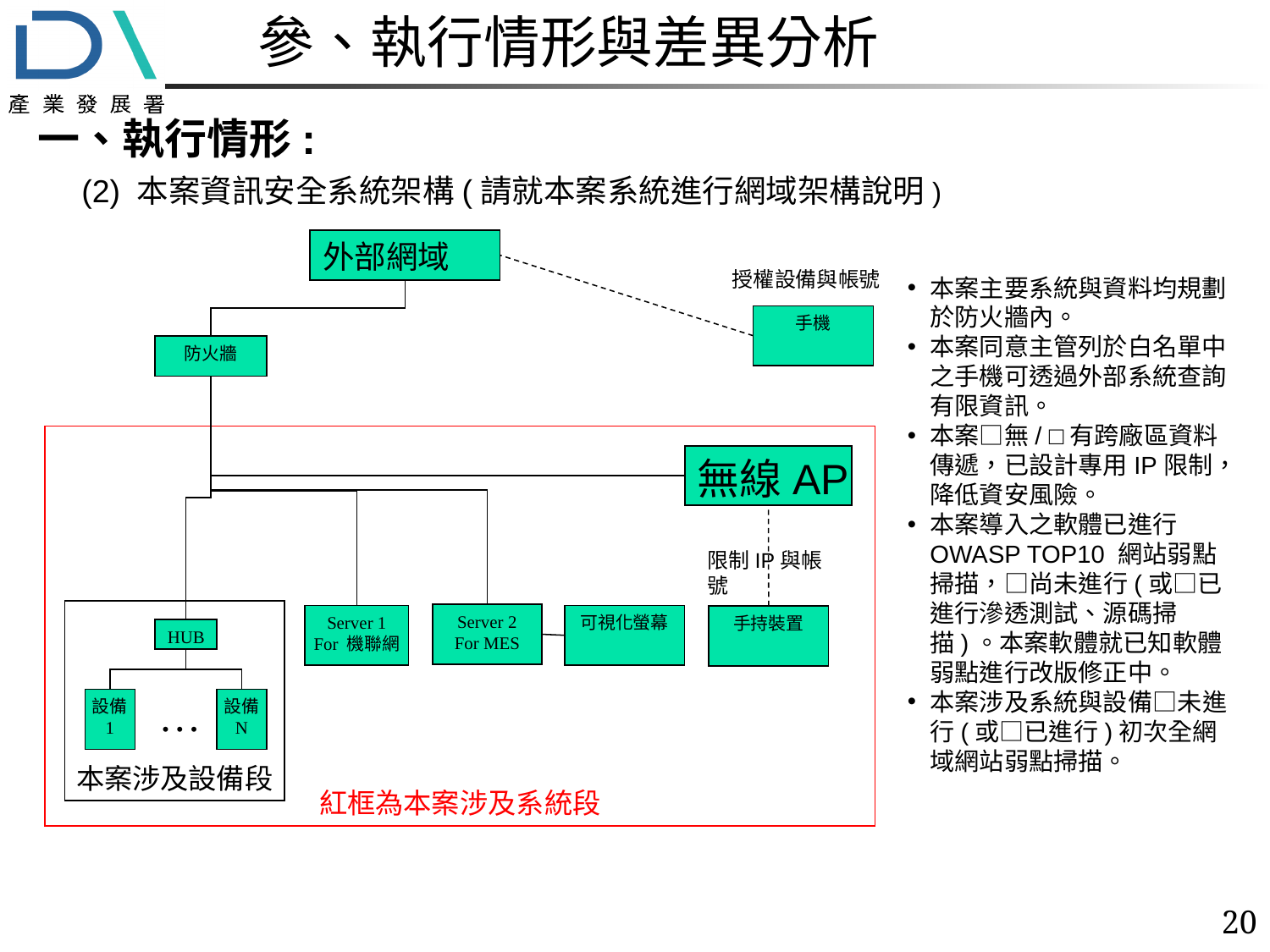

# 參、執行情形與差異分析
一、執行情形:
(2) 本案資訊安全系統架構(請就本案系統進行網域架構說明)
外部網域
授權設備與帳號
本案主要系統與資料均規劃於防火牆內。
本案同意主管列於白名單中之手機可透過外部系統查詢有限資訊。
本案□無/ □有跨廠區資料傳遞，已設計專用IP限制，降低資安風險。
本案導入之軟體已進行OWASP TOP10 網站弱點掃描，□尚未進行(或□已進行滲透測試、源碼掃描)。本案軟體就已知軟體弱點進行改版修正中。
本案涉及系統與設備□未進行(或□已進行)初次全網域網站弱點掃描。
手機
防火牆
紅框為本案涉及系統段
無線AP
限制IP與帳號
本案涉及設備段
Server 2
For MES
Server 1
For 機聯網
可視化螢幕
手持裝置
HUB
…
設備
1
設備
N
20